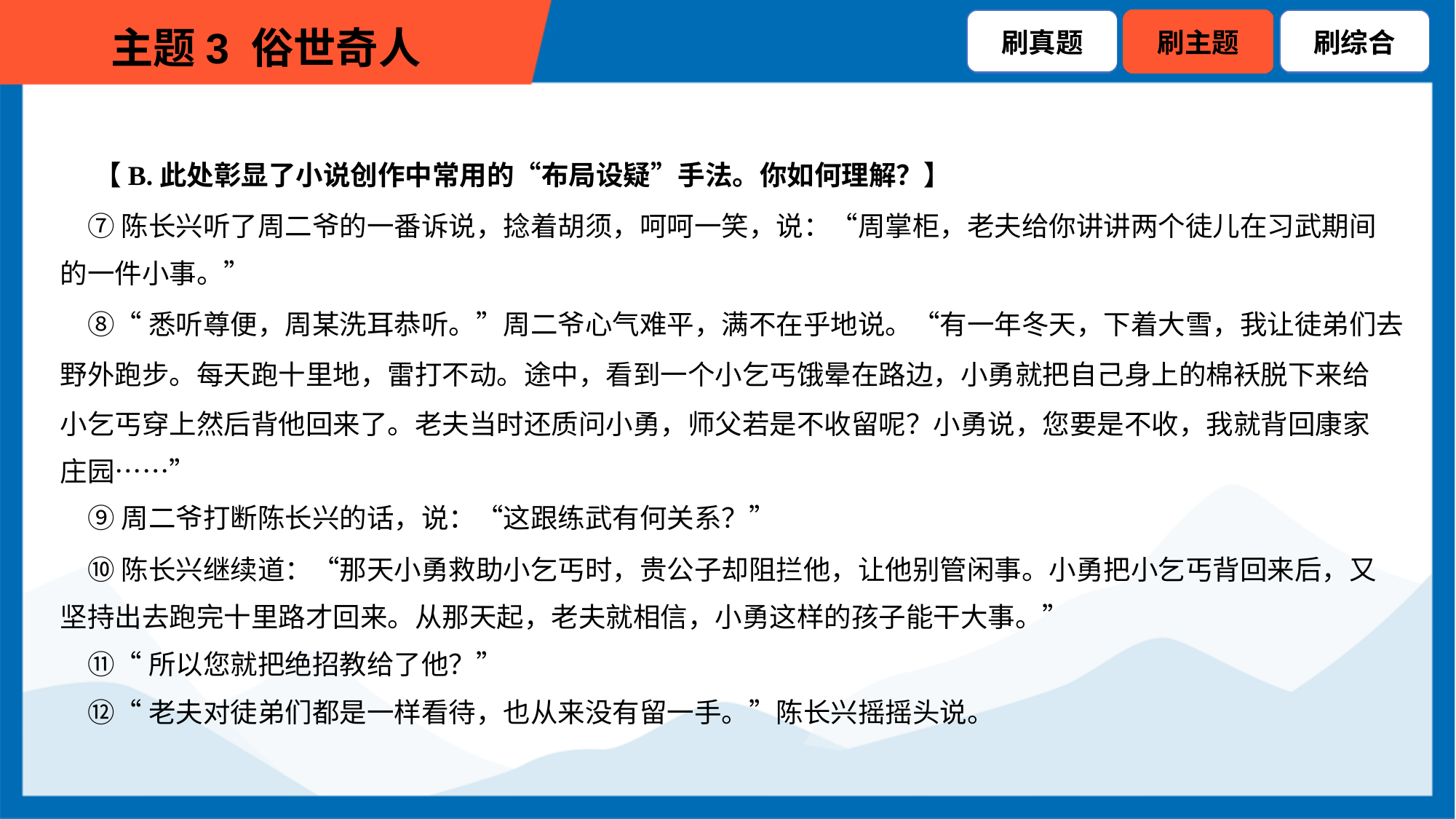

【B.此处彰显了小说创作中常用的“布局设疑”手法。你如何理解？】
    ⑦陈长兴听了周二爷的一番诉说，捻着胡须，呵呵一笑，说：“周掌柜，老夫给你讲讲两个徒儿在习武期间
的一件小事。”
    ⑧“悉听尊便，周某洗耳恭听。”周二爷心气难平，满不在乎地说。“有一年冬天，下着大雪，我让徒弟们去
野外跑步。每天跑十里地，雷打不动。途中，看到一个小乞丐饿晕在路边，小勇就把自己身上的棉袄脱下来给
小乞丐穿上然后背他回来了。老夫当时还质问小勇，师父若是不收留呢？小勇说，您要是不收，我就背回康家
庄园……”
    ⑨周二爷打断陈长兴的话，说：“这跟练武有何关系？”
    ⑩陈长兴继续道：“那天小勇救助小乞丐时，贵公子却阻拦他，让他别管闲事。小勇把小乞丐背回来后，又
坚持出去跑完十里路才回来。从那天起，老夫就相信，小勇这样的孩子能干大事。”
    ⑪“所以您就把绝招教给了他？”
    ⑫“老夫对徒弟们都是一样看待，也从来没有留一手。”陈长兴摇摇头说。